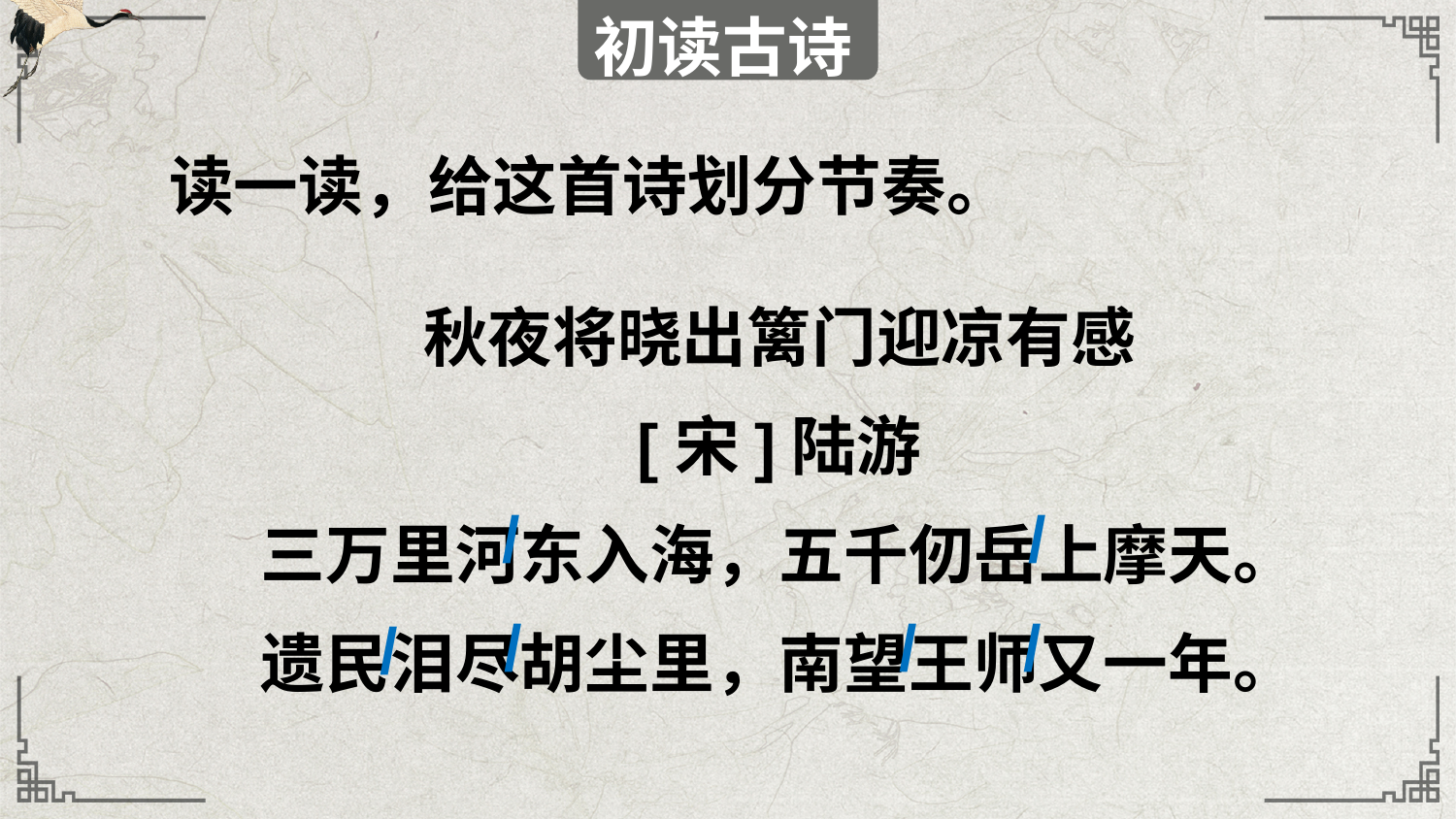

初读古诗
读一读，给这首诗划分节奏。
秋夜将晓出篱门迎凉有感
[宋]陆游
三万里河东入海，五千仞岳上摩天。
遗民泪尽胡尘里，南望王师又一年。
/
/
/
/
/
/